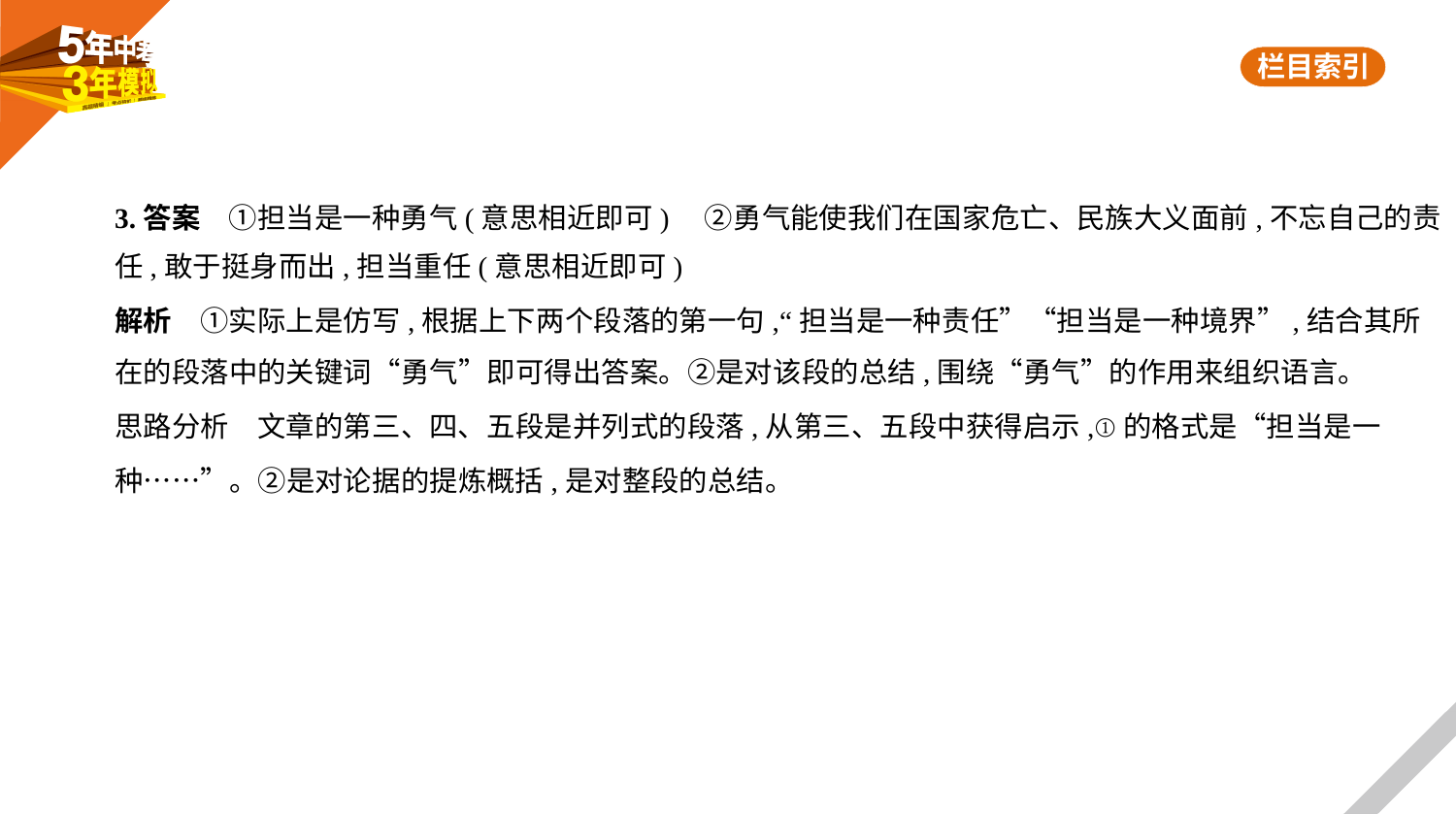

3.答案　①担当是一种勇气(意思相近即可)　②勇气能使我们在国家危亡、民族大义面前,不忘自己的责
任,敢于挺身而出,担当重任(意思相近即可)
解析　①实际上是仿写,根据上下两个段落的第一句,“担当是一种责任”“担当是一种境界”,结合其所
在的段落中的关键词“勇气”即可得出答案。②是对该段的总结,围绕“勇气”的作用来组织语言。
思路分析　文章的第三、四、五段是并列式的段落,从第三、五段中获得启示,①的格式是“担当是一
种……”。②是对论据的提炼概括,是对整段的总结。